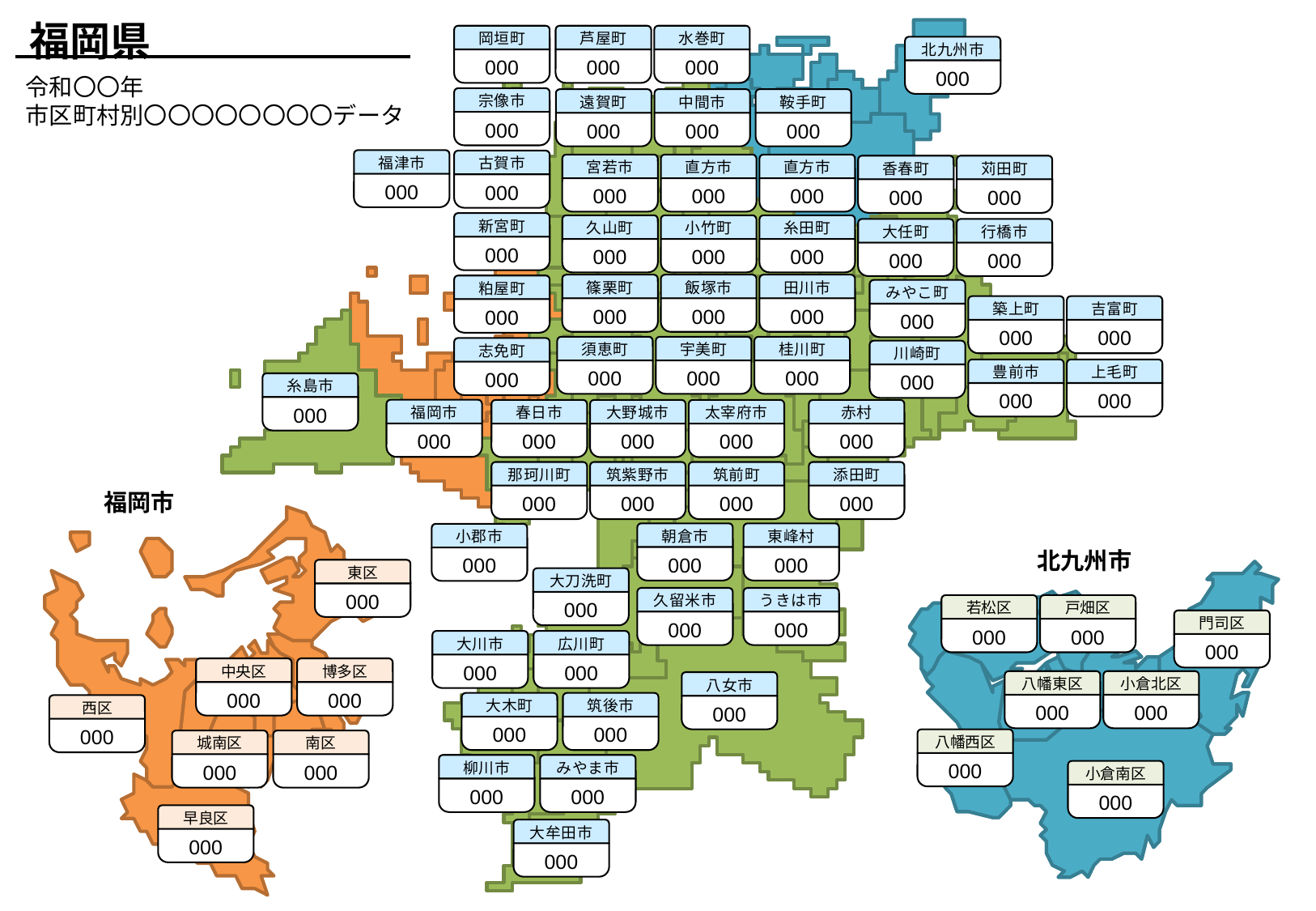

福岡県

岡垣町
000
芦屋町
000
水巻町
000
北九州市
000
令和〇〇年
市区町村別〇〇〇〇〇〇〇〇データ
宗像市
000
遠賀町
000
中間市
000
鞍手町
000
福津市
000
古賀市
000
宮若市
000
直方市
000
直方市
000
香春町
000
苅田町
000
新宮町
000
久山町
000
小竹町
000
糸田町
000
大任町
000
行橋市
000
篠栗町
000
飯塚市
000
田川市
000
粕屋町
000
みやこ町
000
築上町
000
吉富町
000
須恵町
000
宇美町
000
桂川町
000
志免町
000
川崎町
000
豊前市
000
上毛町
000
糸島市
000
嘉麻市
福岡市
000
春日市
000
大野城市
000
太宰府市
000
赤村
000
那珂川町
000
筑紫野市
000
筑前町
000
添田町
000
福岡市
朝倉市
000
東峰村
000
小郡市
000
北九州市
東区
000

大刀洗町
000
久留米市
000
うきは市
000
若松区
000
戸畑区
000
門司区
000
大川市
000
広川町
000
中央区
000
博多区
000
八幡東区
000
小倉北区
000
八女市
000
大木町
000
筑後市
000
西区
000
八幡西区
000
城南区
000
南区
000
柳川市
000
みやま市
000
小倉南区
000
早良区
000
大牟田市
000